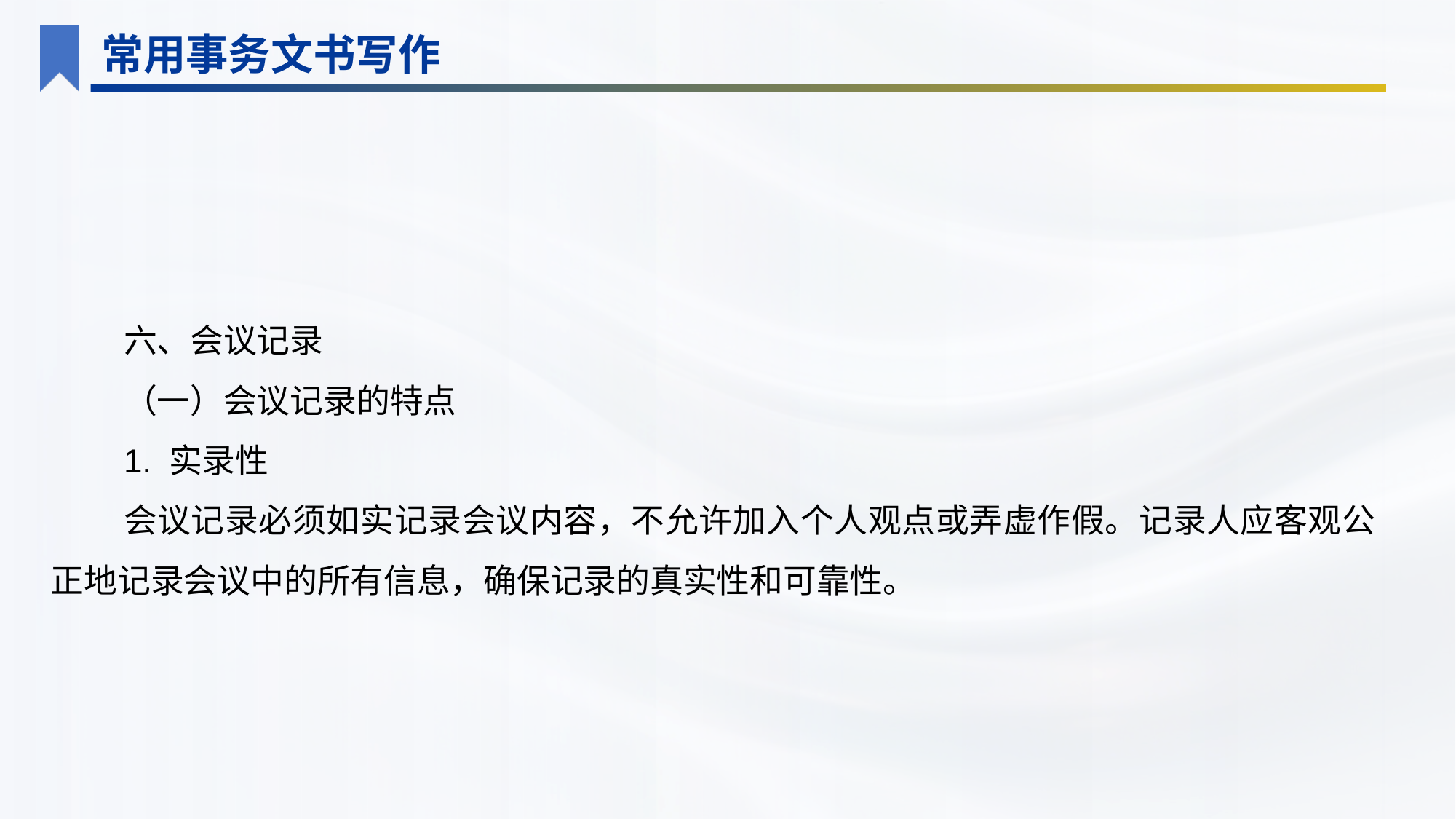

常用事务文书写作
六、会议记录
（一）会议记录的特点
1. 实录性
会议记录必须如实记录会议内容，不允许加入个人观点或弄虚作假。记录人应客观公正地记录会议中的所有信息，确保记录的真实性和可靠性。